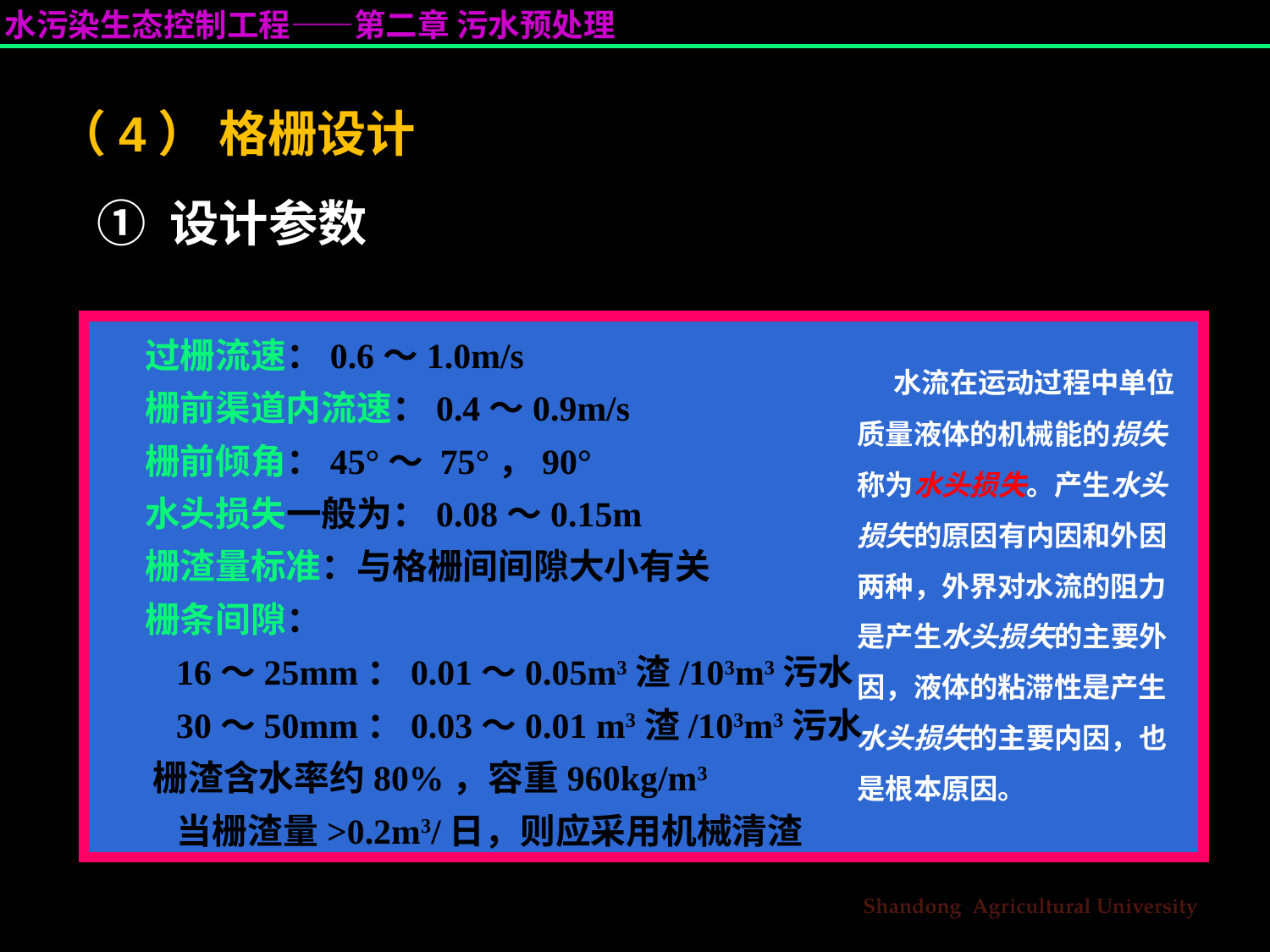

（4） 格栅设计
① 设计参数
     过栅流速：0.6～1.0m/s
     栅前渠道内流速：0.4～0.9m/s
     栅前倾角：45°～ 75°，90°
     水头损失一般为：0.08～0.15m
     栅渣量标准：与格栅间间隙大小有关
     栅条间隙：
         16～25mm：0.01～0.05m3渣/103m3污水
         30～50mm：0.03～0.01 m3渣/103m3污水
      栅渣含水率约80%，容重960kg/m3
         当栅渣量>0.2m3/日，则应采用机械清渣
    水流在运动过程中单位质量液体的机械能的损失称为水头损失。产生水头损失的原因有内因和外因两种，外界对水流的阻力是产生水头损失的主要外因，液体的粘滞性是产生水头损失的主要内因，也是根本原因。